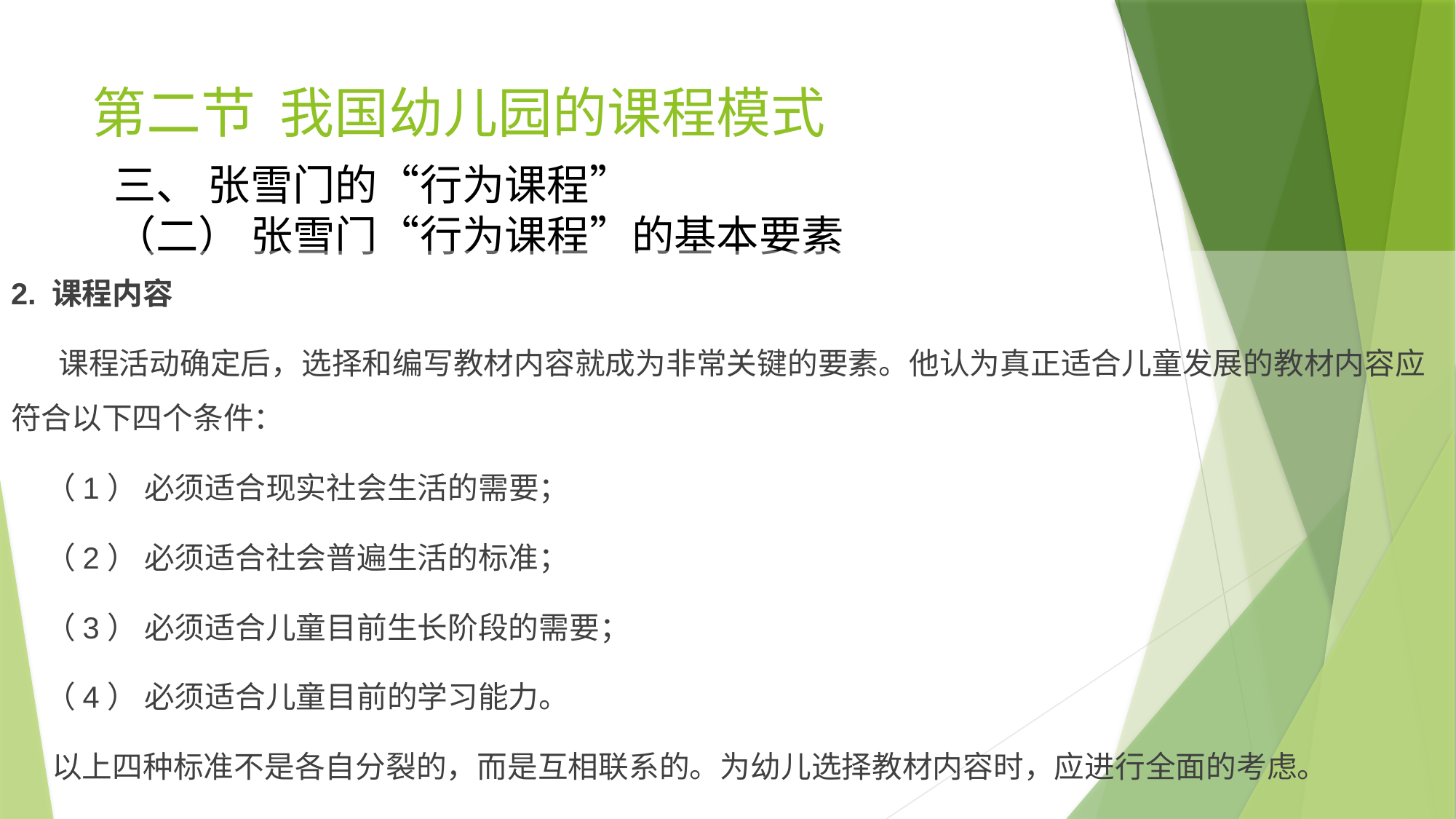

# 第二节  我国幼儿园的课程模式
三、 张雪门的“行为课程”
（二） 张雪门“行为课程”的基本要素
2. 课程内容
      课程活动确定后，选择和编写教材内容就成为非常关键的要素。他认为真正适合儿童发展的教材内容应符合以下四个条件：
    （1） 必须适合现实社会生活的需要；
    （2） 必须适合社会普遍生活的标准；
    （3） 必须适合儿童目前生长阶段的需要；
    （4） 必须适合儿童目前的学习能力。
     以上四种标准不是各自分裂的，而是互相联系的。为幼儿选择教材内容时，应进行全面的考虑。